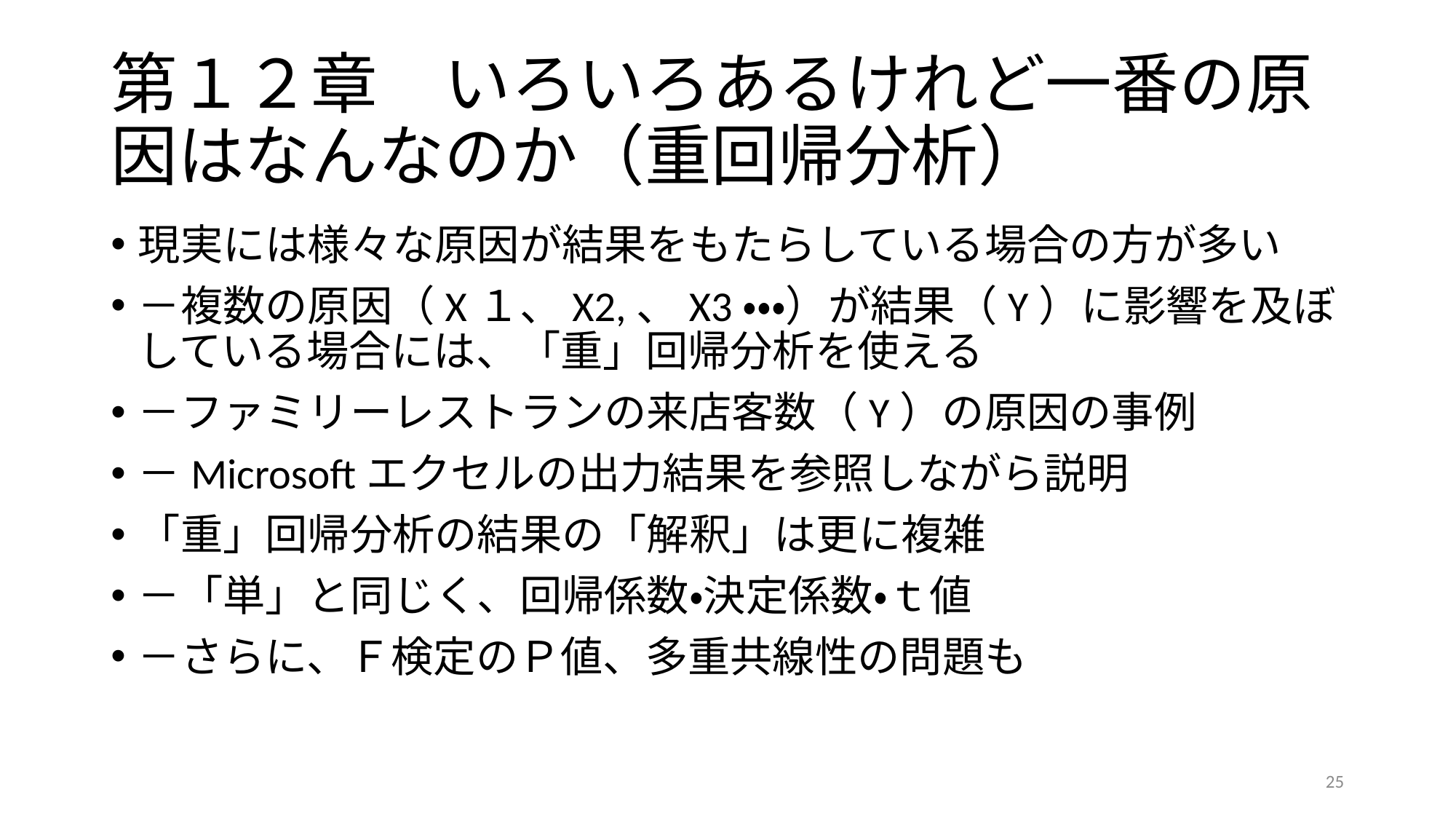

# 第１２章　いろいろあるけれど一番の原因はなんなのか（重回帰分析）
現実には様々な原因が結果をもたらしている場合の方が多い
－複数の原因（X１、X2,、X3・・・）が結果（Y）に影響を及ぼしている場合には、「重」回帰分析を使える
－ファミリーレストランの来店客数（Y）の原因の事例
－Microsoftエクセルの出力結果を参照しながら説明
「重」回帰分析の結果の「解釈」は更に複雑
－「単」と同じく、回帰係数・決定係数・ｔ値
－さらに、Ｆ検定のＰ値、多重共線性の問題も

25